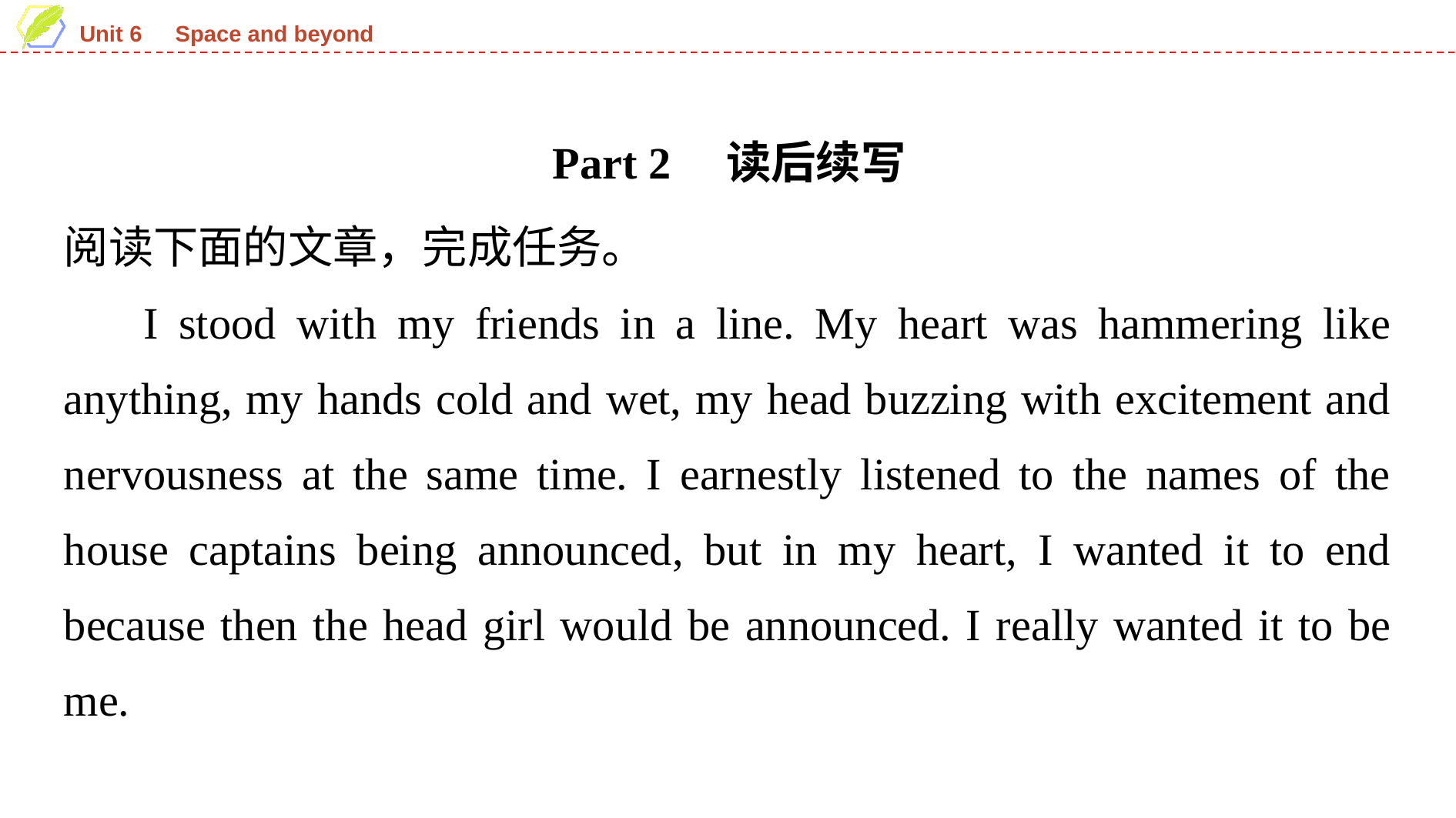

Part 2    读后续写
阅读下面的文章，完成任务。
I stood with my friends in a line. My heart was hammering like anything, my hands cold and wet, my head buzzing with excitement and nervousness at the same time. I earnestly listened to the names of the house captains being announced, but in my heart, I wanted it to end because then the head girl would be announced. I really wanted it to be me.